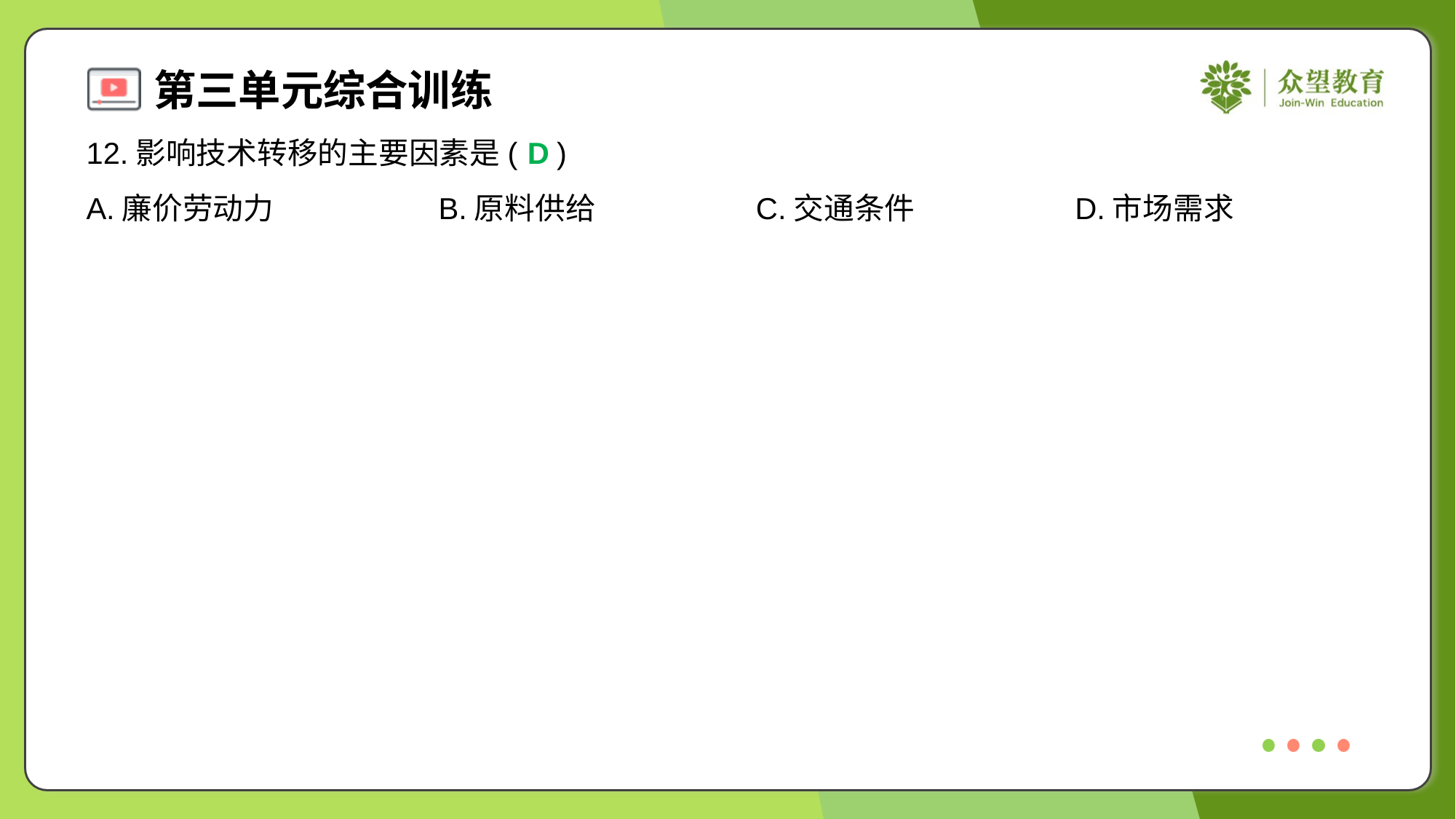

12.影响技术转移的主要因素是(     )
D
A.廉价劳动力	B.原料供给	C.交通条件	D.市场需求